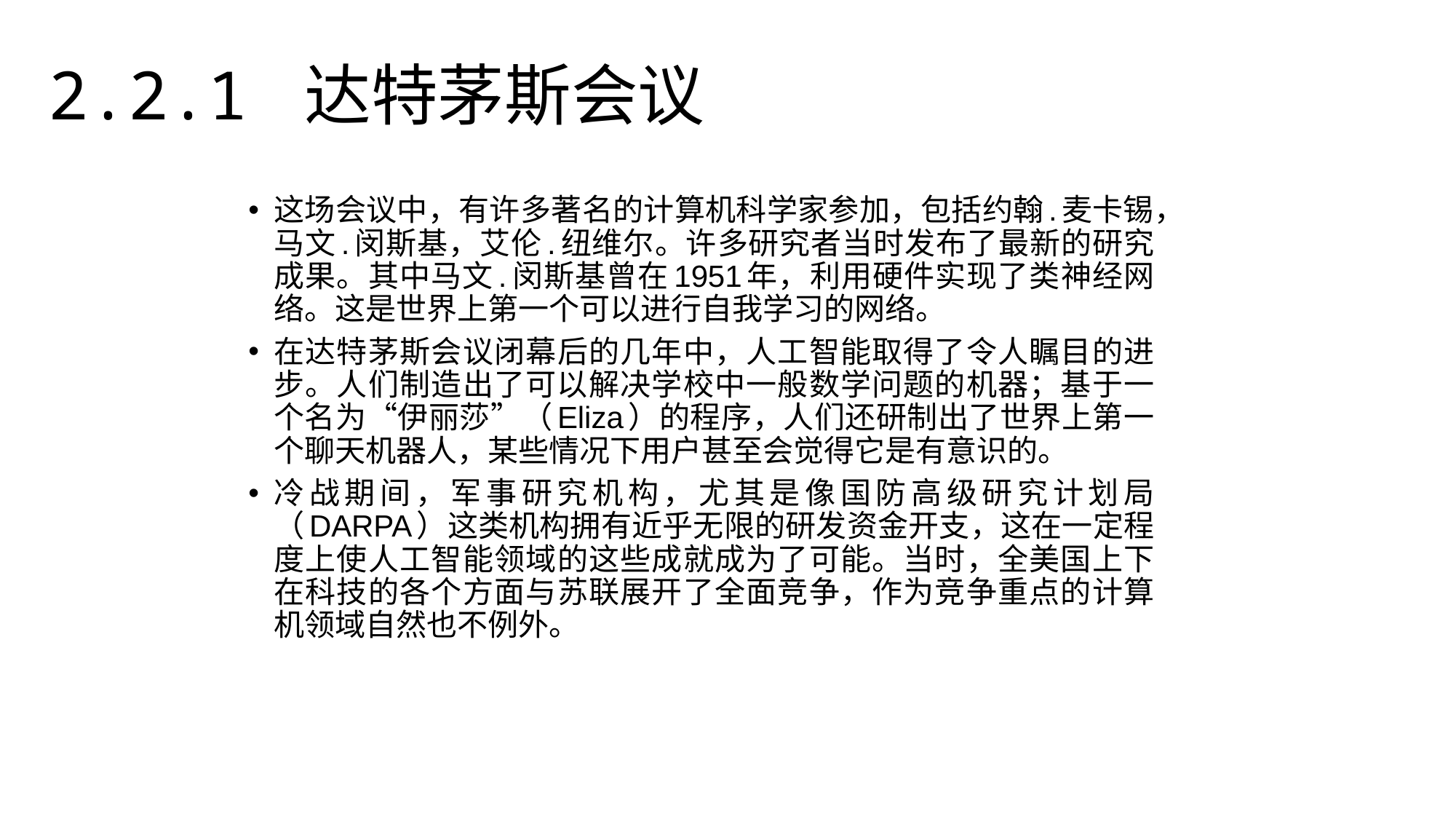

2.2.1 达特茅斯会议

这场会议中，有许多著名的计算机科学家参加，包括约翰.麦卡锡，马文.闵斯基，艾伦.纽维尔。许多研究者当时发布了最新的研究成果。其中马文.闵斯基曾在1951年，利用硬件实现了类神经网络。这是世界上第一个可以进行自我学习的网络。
在达特茅斯会议闭幕后的几年中，人工智能取得了令人瞩目的进步。人们制造出了可以解决学校中一般数学问题的机器；基于一个名为“伊丽莎”（Eliza）的程序，人们还研制出了世界上第一个聊天机器人，某些情况下用户甚至会觉得它是有意识的。
冷战期间，军事研究机构，尤其是像国防高级研究计划局（DARPA）这类机构拥有近乎无限的研发资金开支，这在一定程度上使人工智能领域的这些成就成为了可能。当时，全美国上下在科技的各个方面与苏联展开了全面竞争，作为竞争重点的计算机领域自然也不例外。